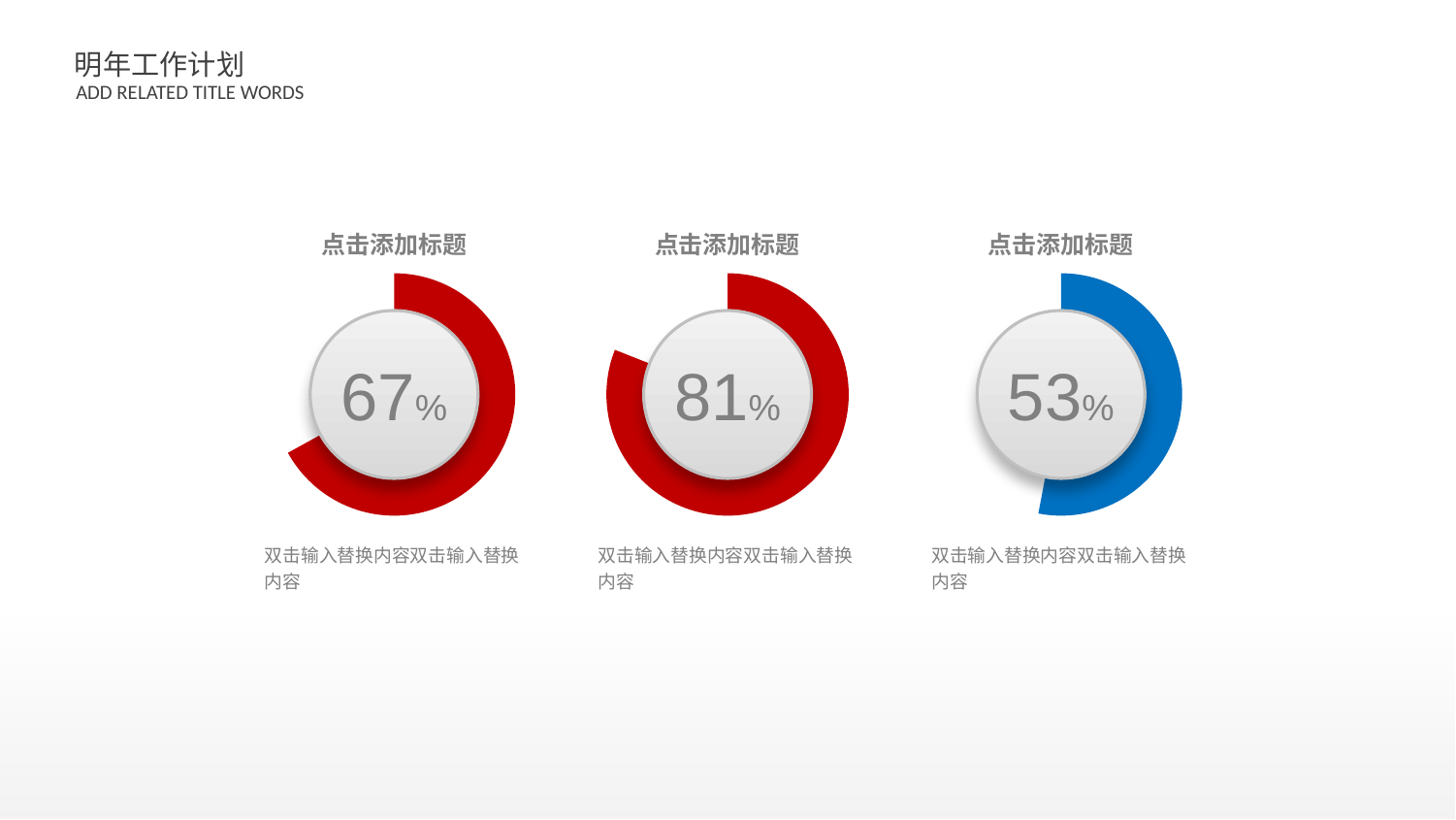

点击添加标题
点击添加标题
点击添加标题

### Chart

| Category | 销售额 |
|---|---|
| 第一季度 | 67.0 |
| 第二季度 | 33.0 |

### Chart

| Category | 销售额 |
|---|---|
| 第一季度 | 81.0 |
| 第二季度 | 19.0 |

### Chart

| Category | 销售额 |
|---|---|
| 第一季度 | 53.0 |
| 第二季度 | 47.0 |
67%
81%
53%
双击输入替换内容双击输入替换内容
双击输入替换内容双击输入替换内容
双击输入替换内容双击输入替换内容